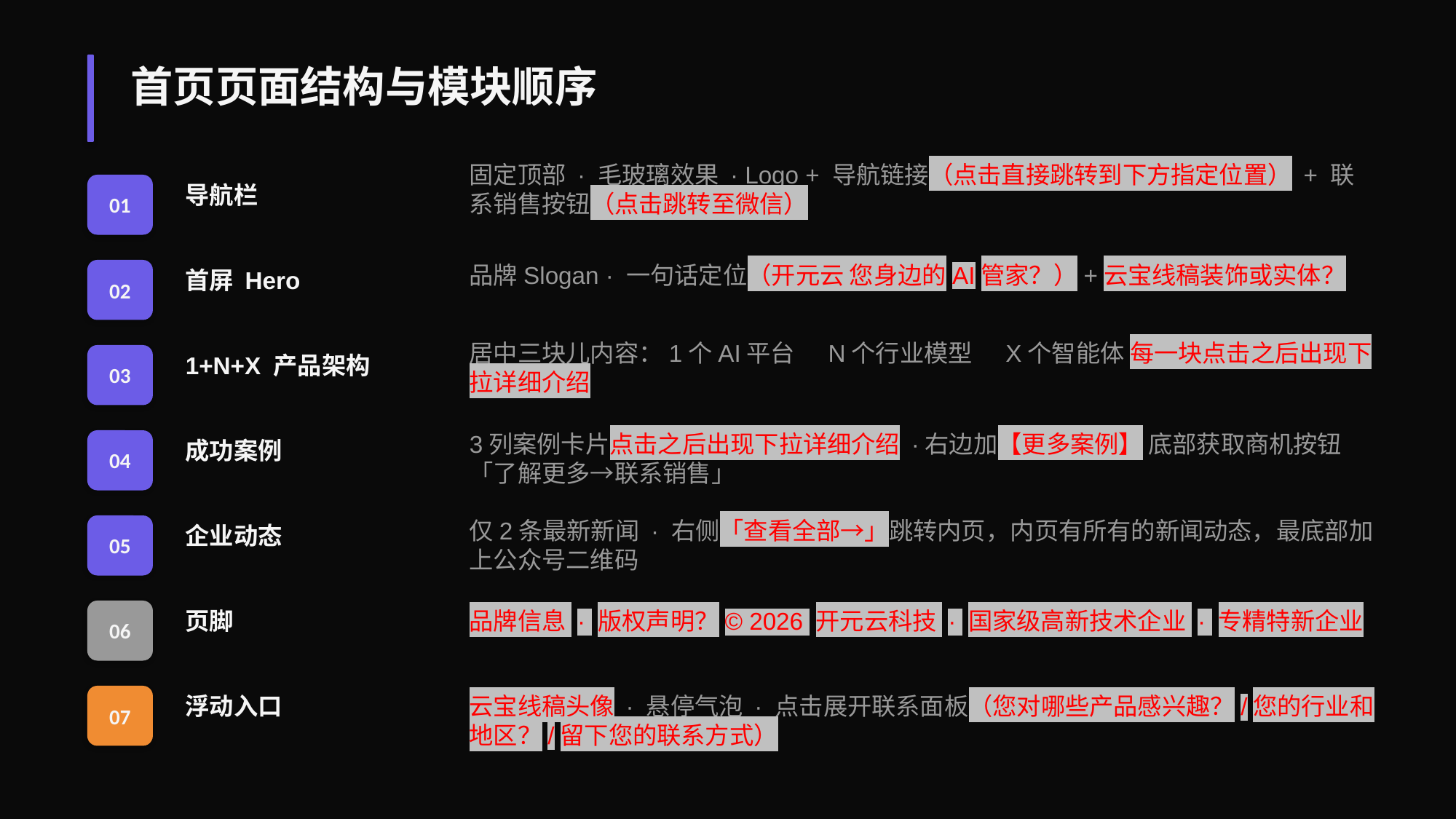

首页页面结构与模块顺序
固定顶部 · 毛玻璃效果 · Logo + 导航链接（点击直接跳转到下方指定位置） + 联系销售按钮（点击跳转至微信）
01
导航栏
品牌Slogan · 一句话定位（开元云 您身边的AI管家？）+云宝线稿装饰或实体？
02
首屏 Hero
居中三块儿内容：1个AI平台     N个行业模型     X个智能体 每一块点击之后出现下拉详细介绍
03
1+N+X 产品架构
3列案例卡片点击之后出现下拉详细介绍 ·右边加【更多案例】 底部获取商机按钮「了解更多→联系销售」
04
成功案例
仅2条最新新闻 · 右侧「查看全部→」跳转内页，内页有所有的新闻动态，最底部加上公众号二维码
05
企业动态
06
页脚
品牌信息 · 版权声明？© 2026 开元云科技 · 国家级高新技术企业 · 专精特新企业
07
云宝线稿头像 · 悬停气泡 · 点击展开联系面板（您对哪些产品感兴趣？/您的行业和地区？/留下您的联系方式）
浮动入口